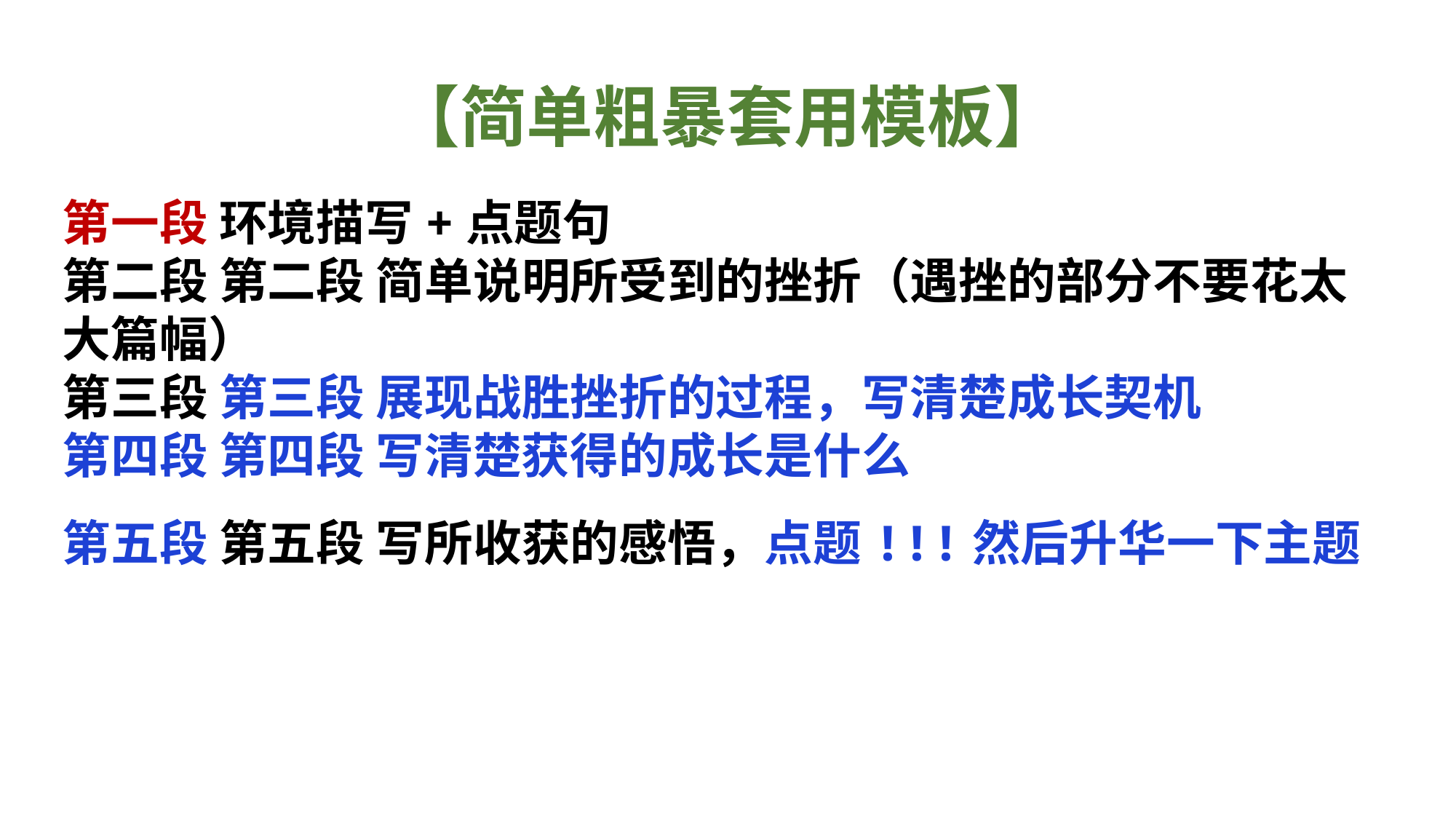

第一段环境描写+点题句
第二段第二段 简单说明所受到的挫折（遇挫的部分不要花太大篇幅）
第三段第三段 展现战胜挫折的过程，写清楚成长契机
第四段第四段 写清楚获得的成长是什么
第五段第五段 写所收获的感悟，点题!!!然后升华一下主题
【简单粗暴套用模板】
第一段 环境描写+点题句第二段 第二段 简单说明所受到的挫折（遇挫的部分不要花太大篇幅）第三段 第三段 展现战胜挫折的过程，写清楚成长契机第四段 第四段 写清楚获得的成长是什么第五段 第五段 写所收获的感悟，点题!!!然后升华一下主题